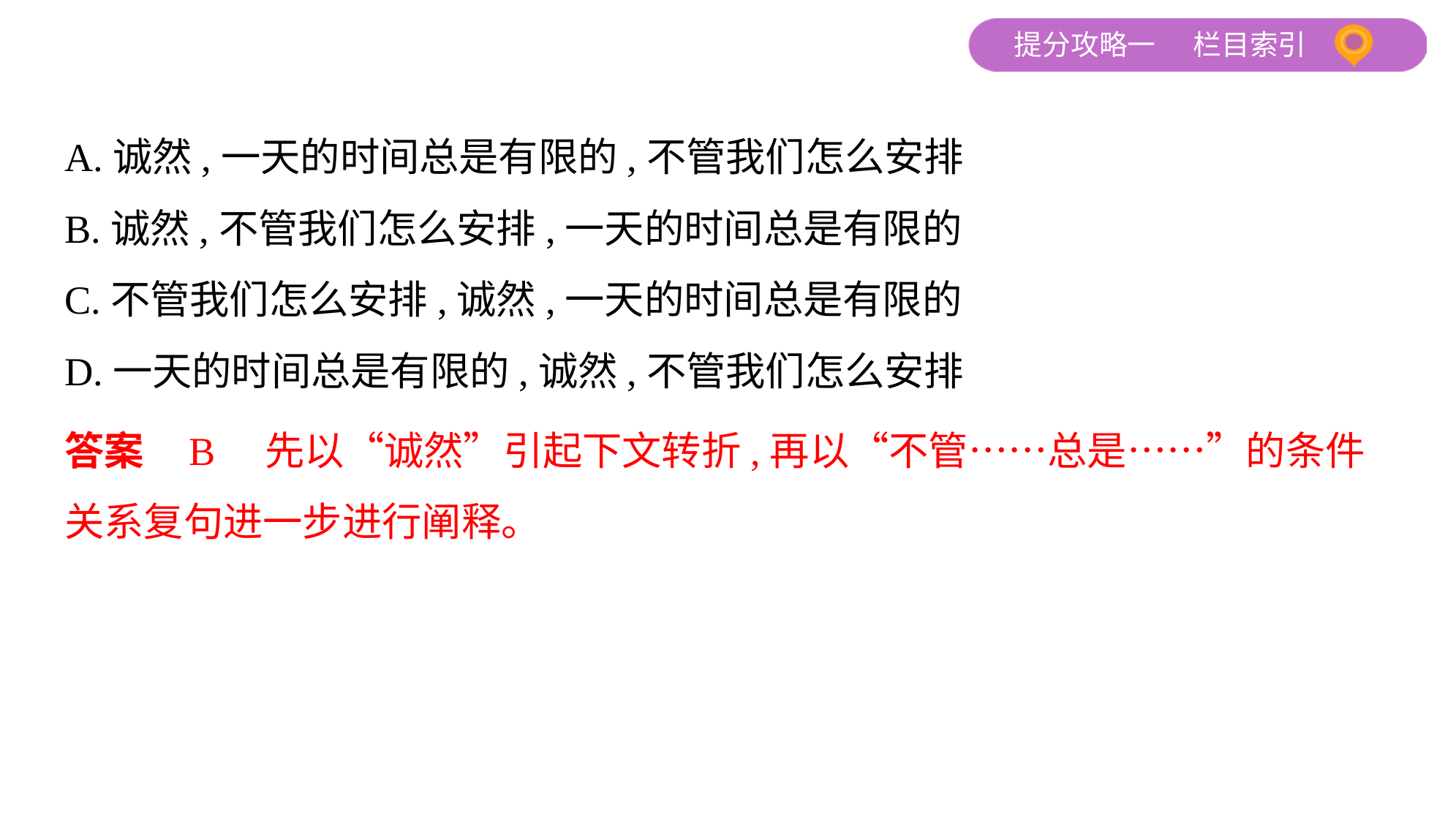

A.诚然,一天的时间总是有限的,不管我们怎么安排
B.诚然,不管我们怎么安排,一天的时间总是有限的
C.不管我们怎么安排,诚然,一天的时间总是有限的
D.一天的时间总是有限的,诚然,不管我们怎么安排
答案    B　先以“诚然”引起下文转折,再以“不管……总是……”的条件
关系复句进一步进行阐释。